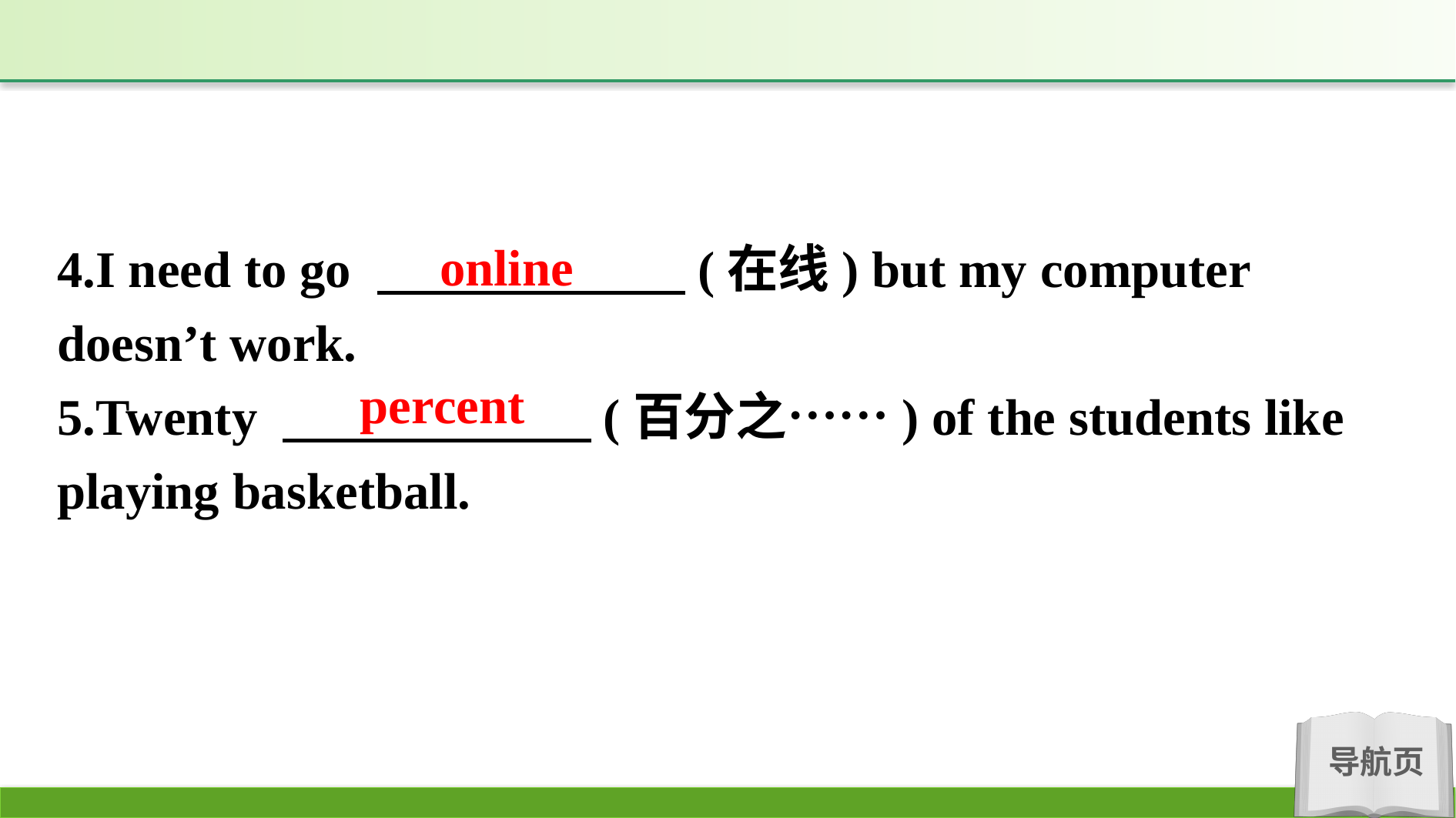

online
4.I need to go 　　　　　　(在线) but my computer doesn’t work.
5.Twenty 　　　　　　(百分之……) of the students like playing basketball.
percent